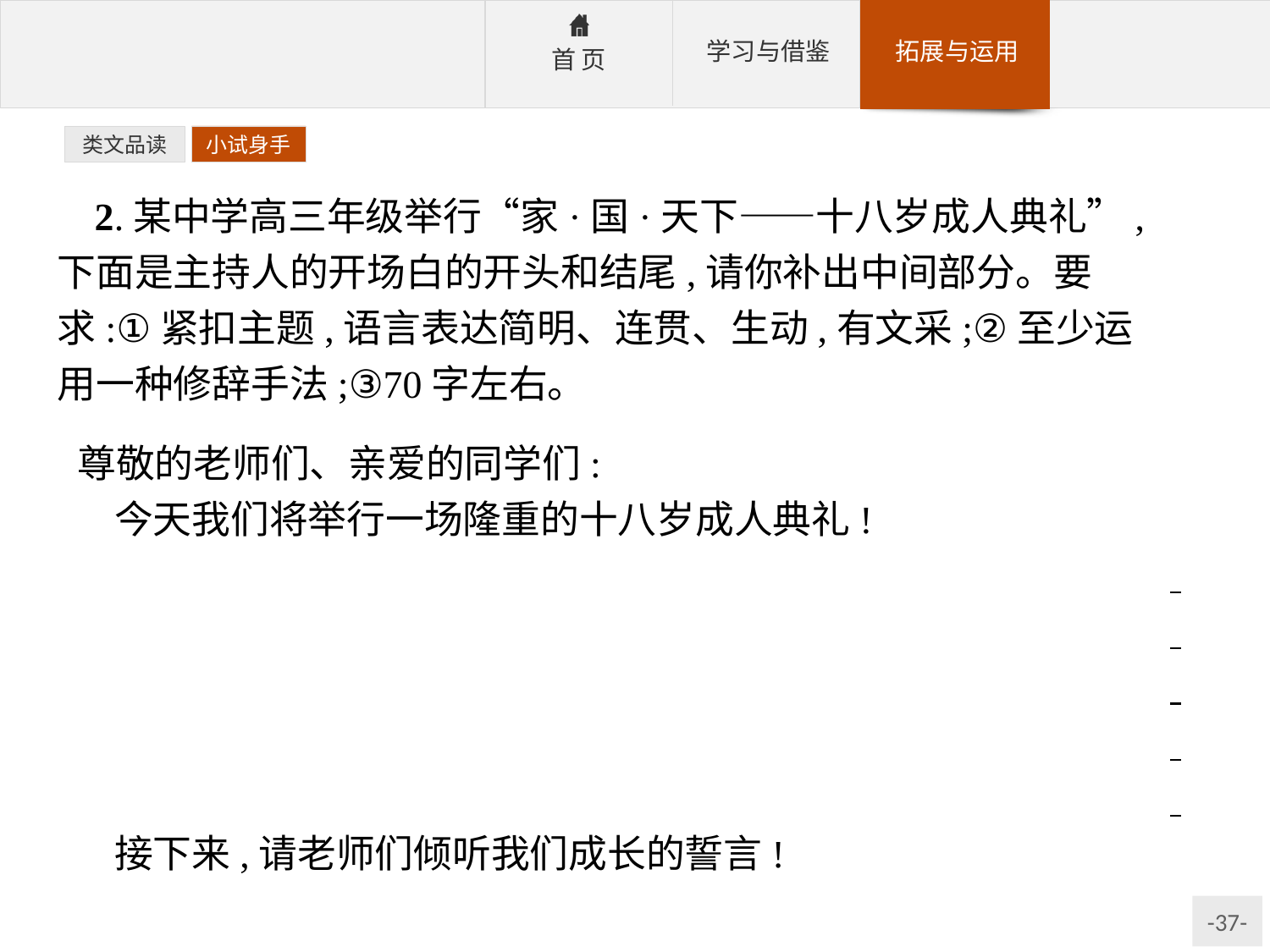

类文品读
小试身手
2.某中学高三年级举行“家·国·天下——十八岁成人典礼”,下面是主持人的开场白的开头和结尾,请你补出中间部分。要求:①紧扣主题,语言表达简明、连贯、生动,有文采;②至少运用一种修辞手法;③70字左右。
尊敬的老师们、亲爱的同学们:
今天我们将举行一场隆重的十八岁成人典礼!

接下来,请老师们倾听我们成长的誓言!